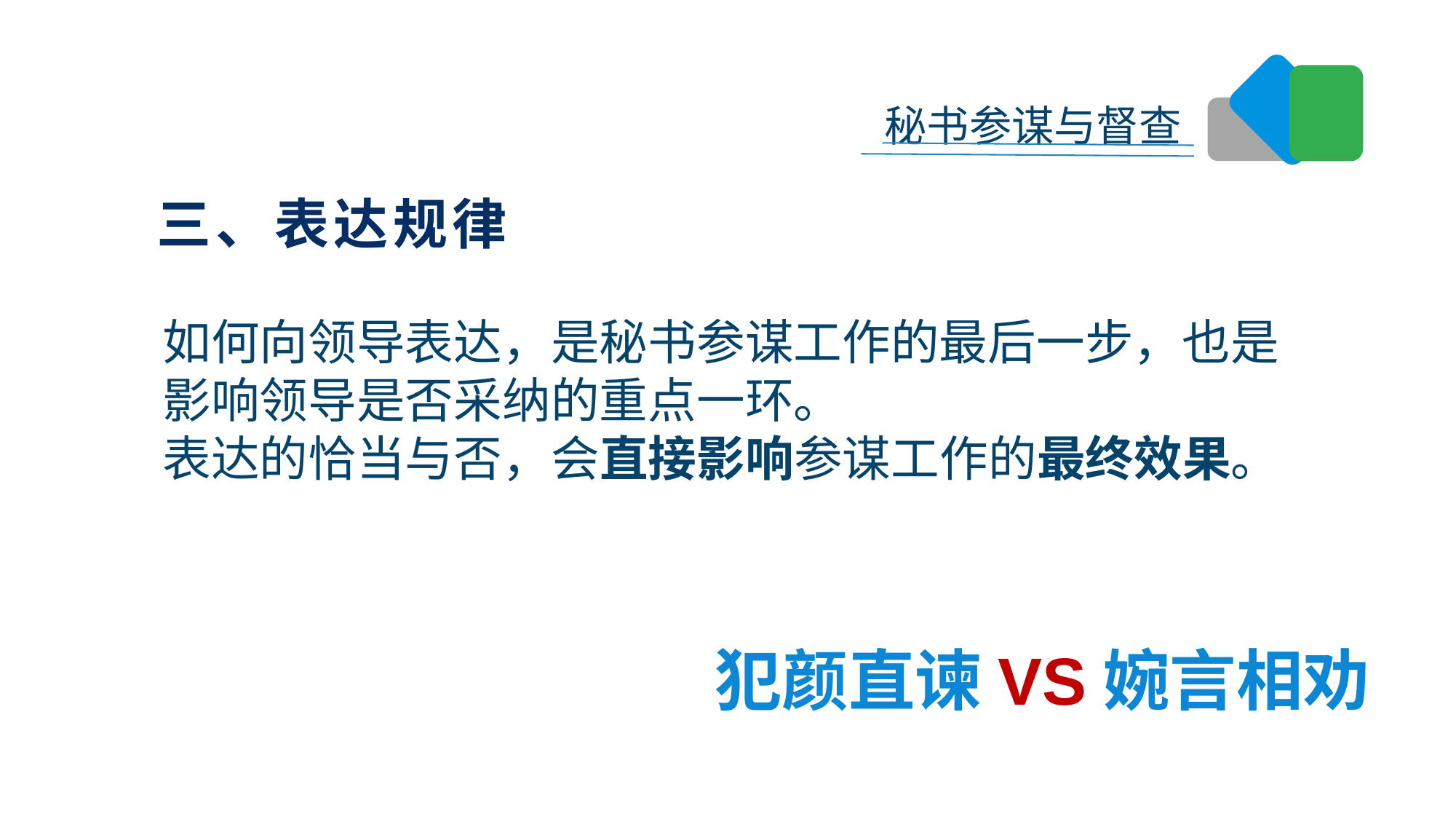

三、表达规律
如何向领导表达，是秘书参谋工作的最后一步，也是影响领导是否采纳的重点一环。
表达的恰当与否，会直接影响参谋工作的最终效果。
犯颜直谏VS婉言相劝